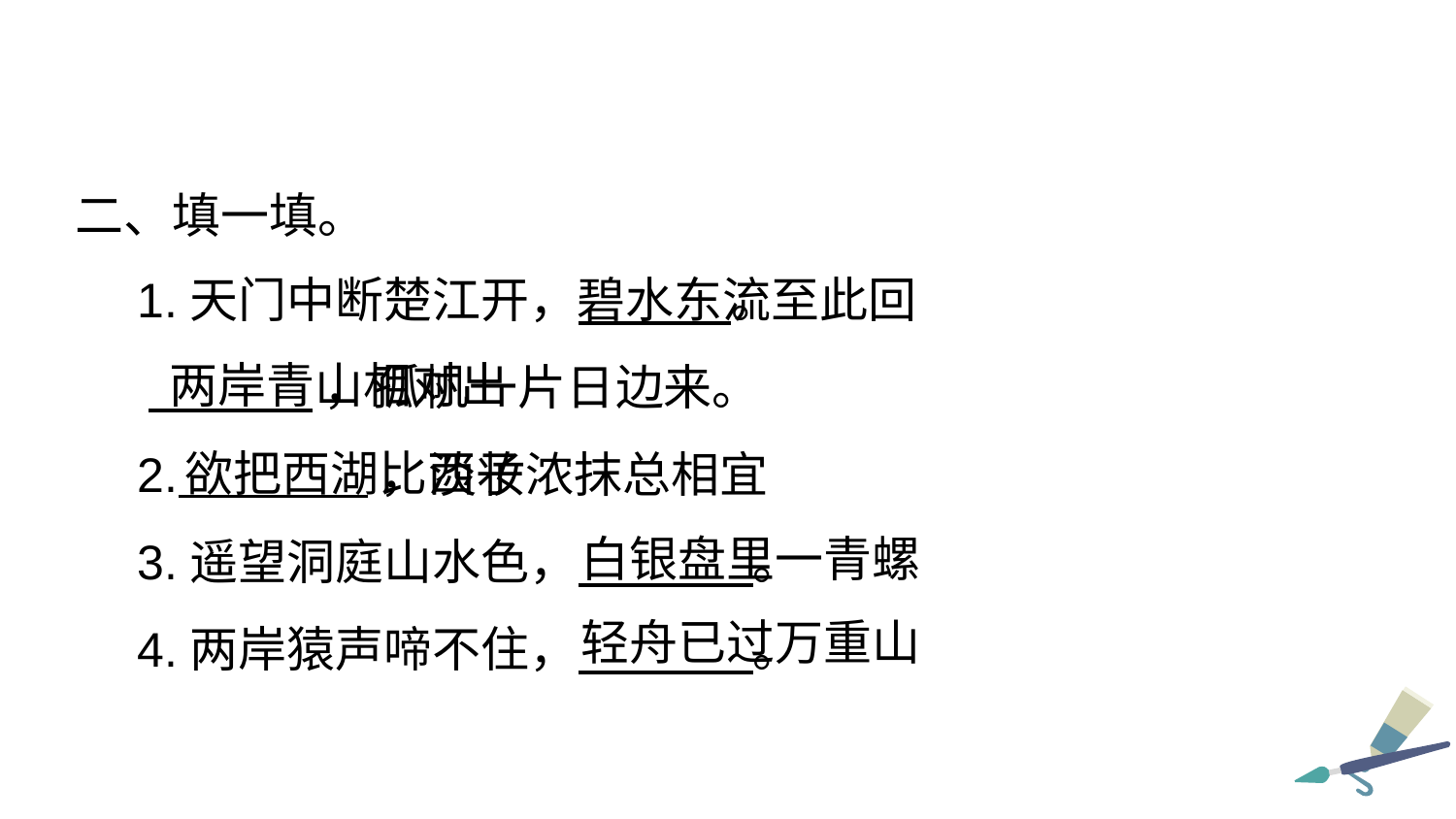

二、填一填。
1.天门中断楚江开，              。
                ，孤帆一片日边来。
2.              ，淡妆浓抹总相宜
3.遥望洞庭山水色，                。
4.两岸猿声啼不住，                。

碧水东流至此回
两岸青山相对出
欲把西湖比西子
白银盘里一青螺
轻舟已过万重山